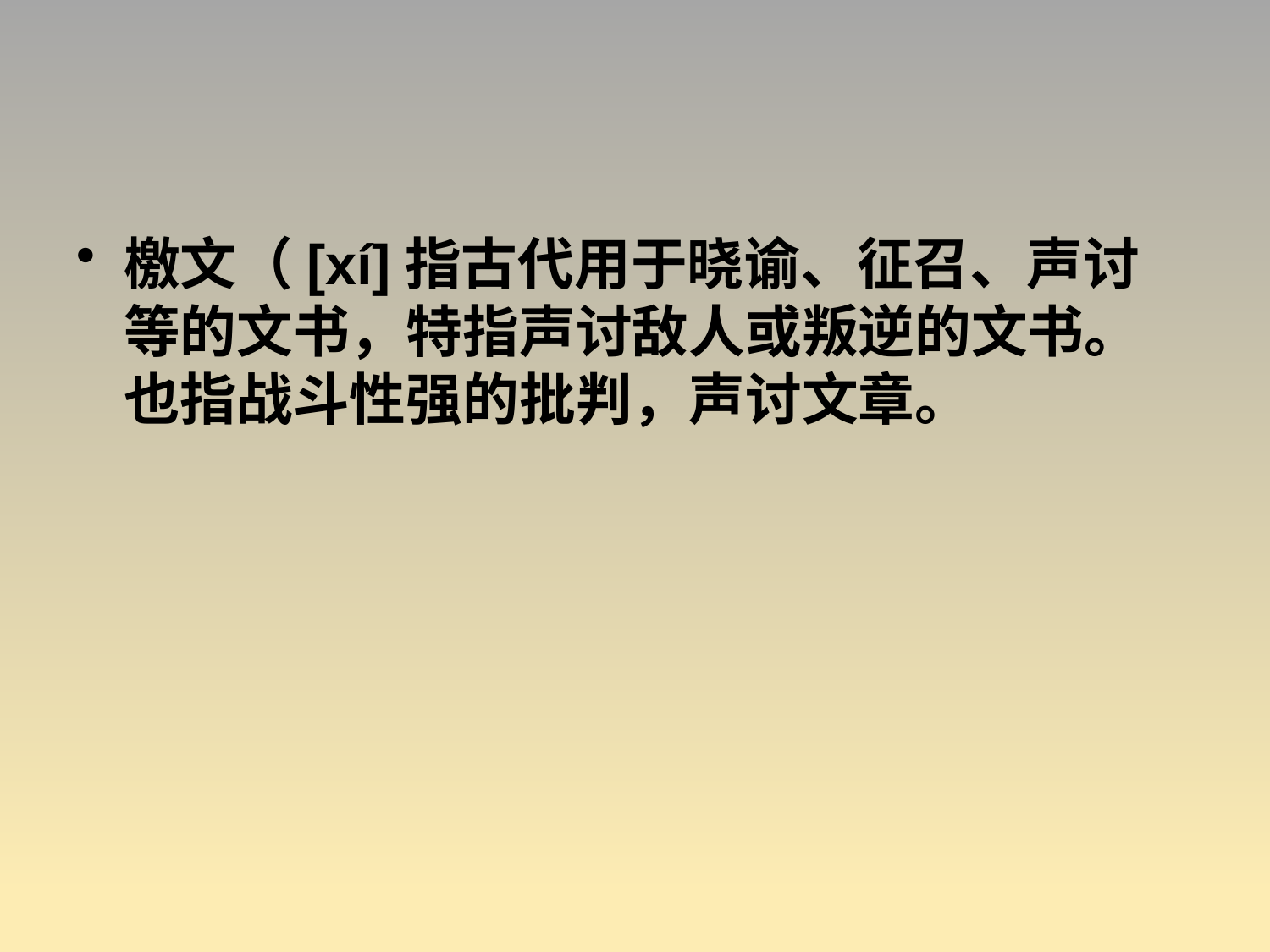

#
檄文（[xí]指古代用于晓谕、征召、声讨等的文书，特指声讨敌人或叛逆的文书。也指战斗性强的批判，声讨文章。